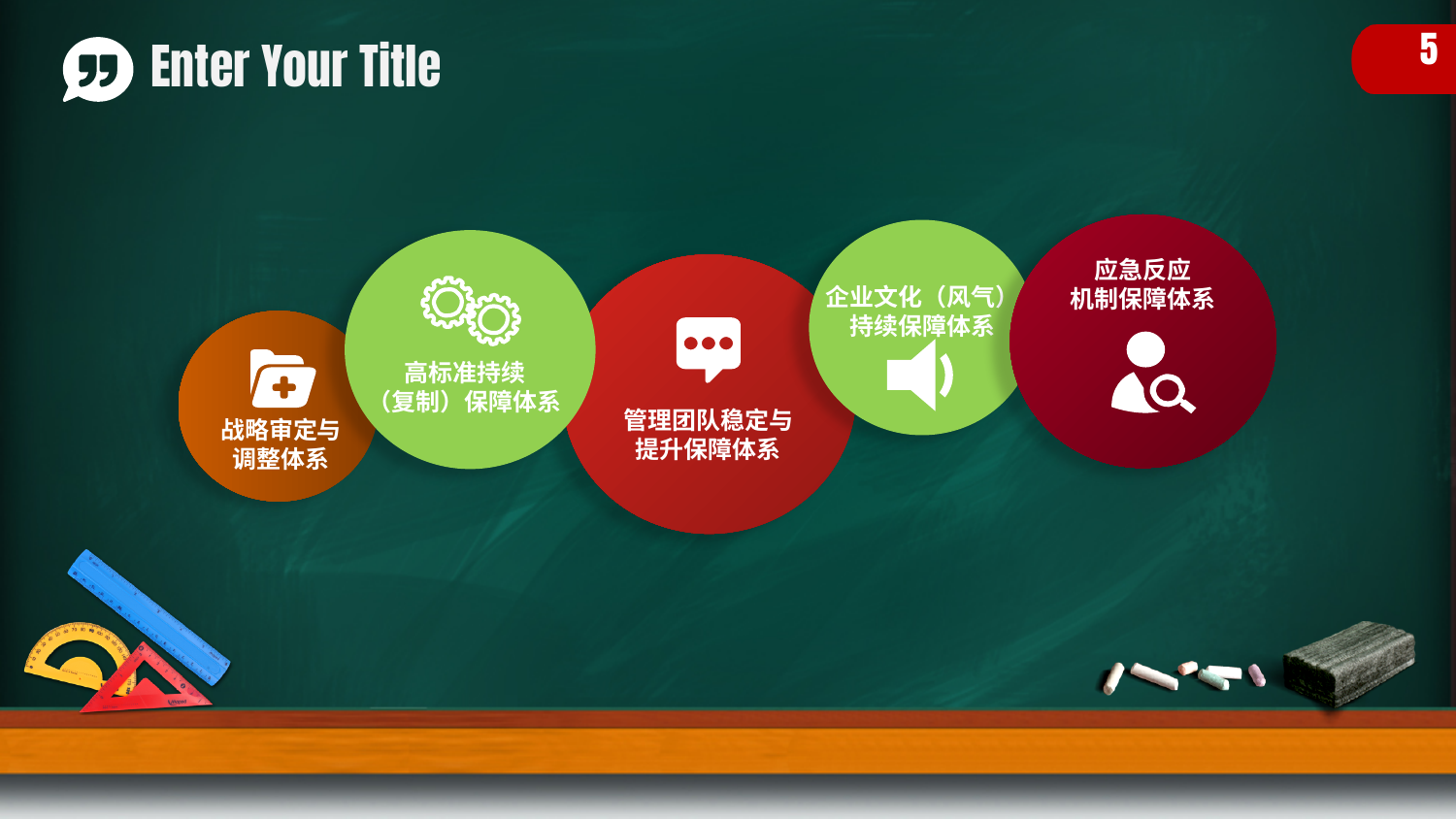

Enter Your Title
5

应急反应
机制保障体系

企业文化（风气）
持续保障体系

高标准持续
（复制）保障体系

战略审定与
调整体系
管理团队稳定与
提升保障体系